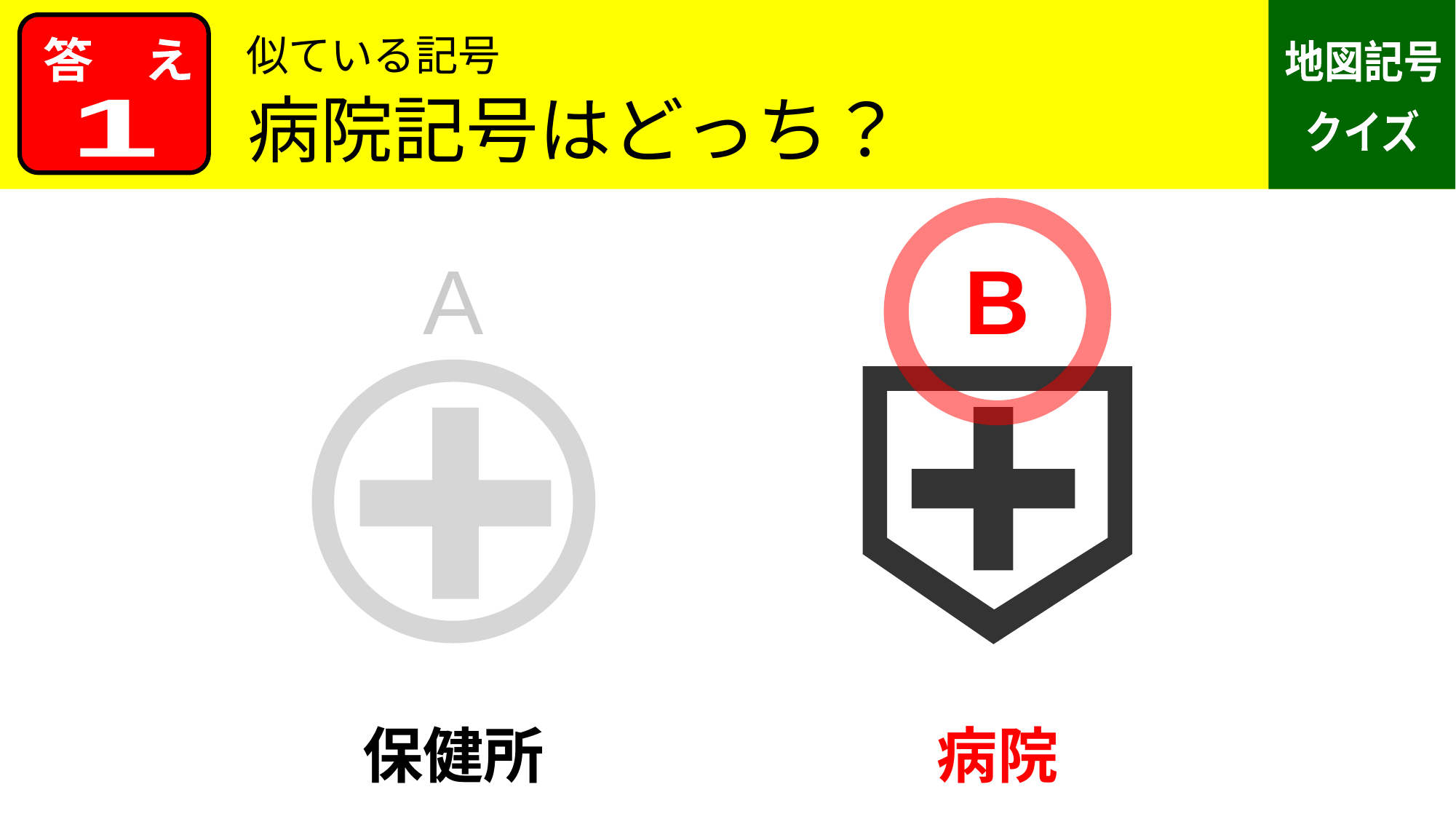

似ている記号
病院記号はどっち？
1

A
B

保健所
病院